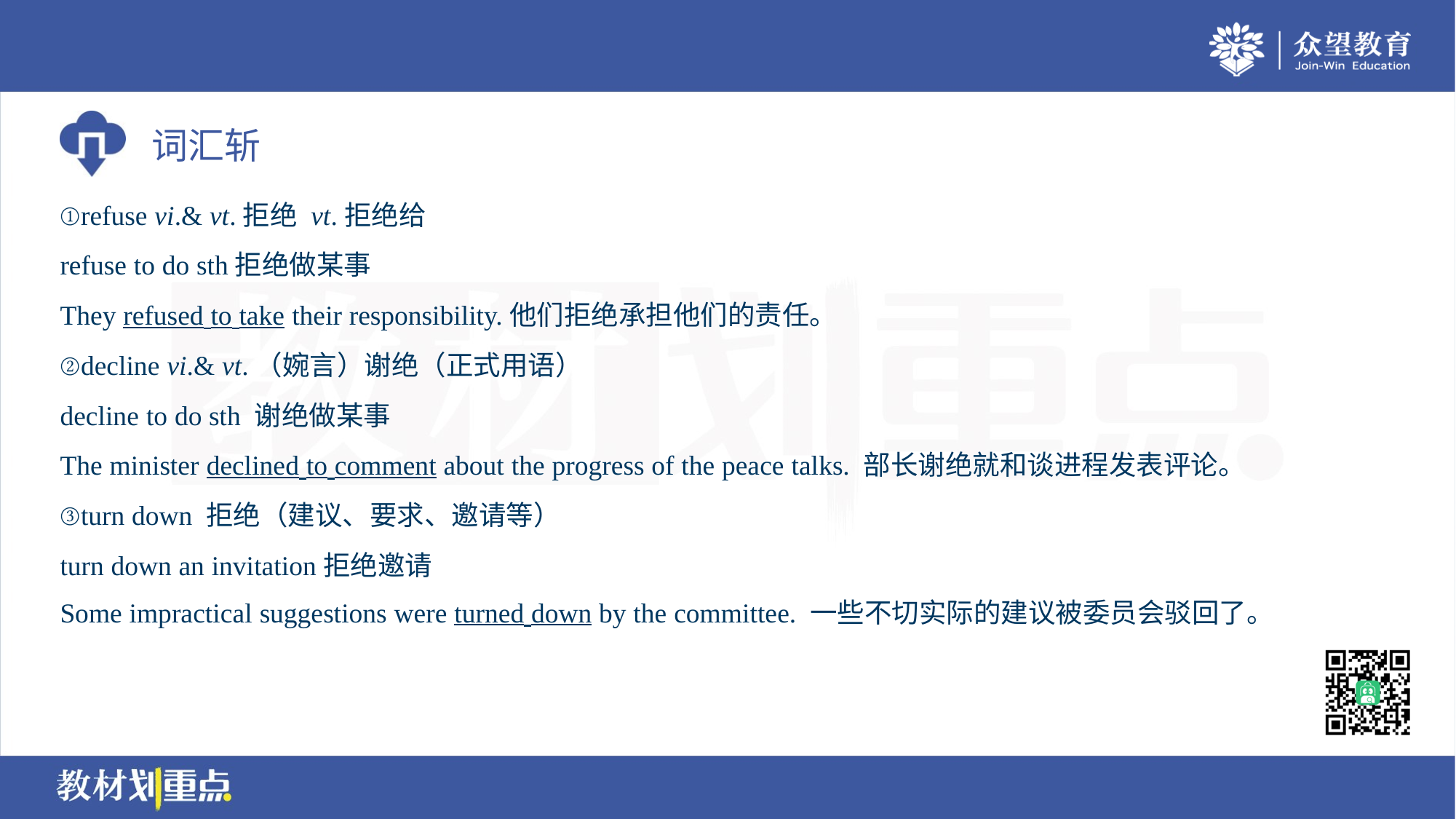

①refuse vi.& vt.拒绝 vt.拒绝给
refuse to do sth拒绝做某事
They refused to take their responsibility.他们拒绝承担他们的责任。
②decline vi.& vt.（婉言）谢绝（正式用语）
decline to do sth 谢绝做某事
The minister declined to comment about the progress of the peace talks. 部长谢绝就和谈进程发表评论。
③turn down 拒绝（建议、要求、邀请等）
turn down an invitation拒绝邀请
Some impractical suggestions were turned down by the committee. 一些不切实际的建议被委员会驳回了。